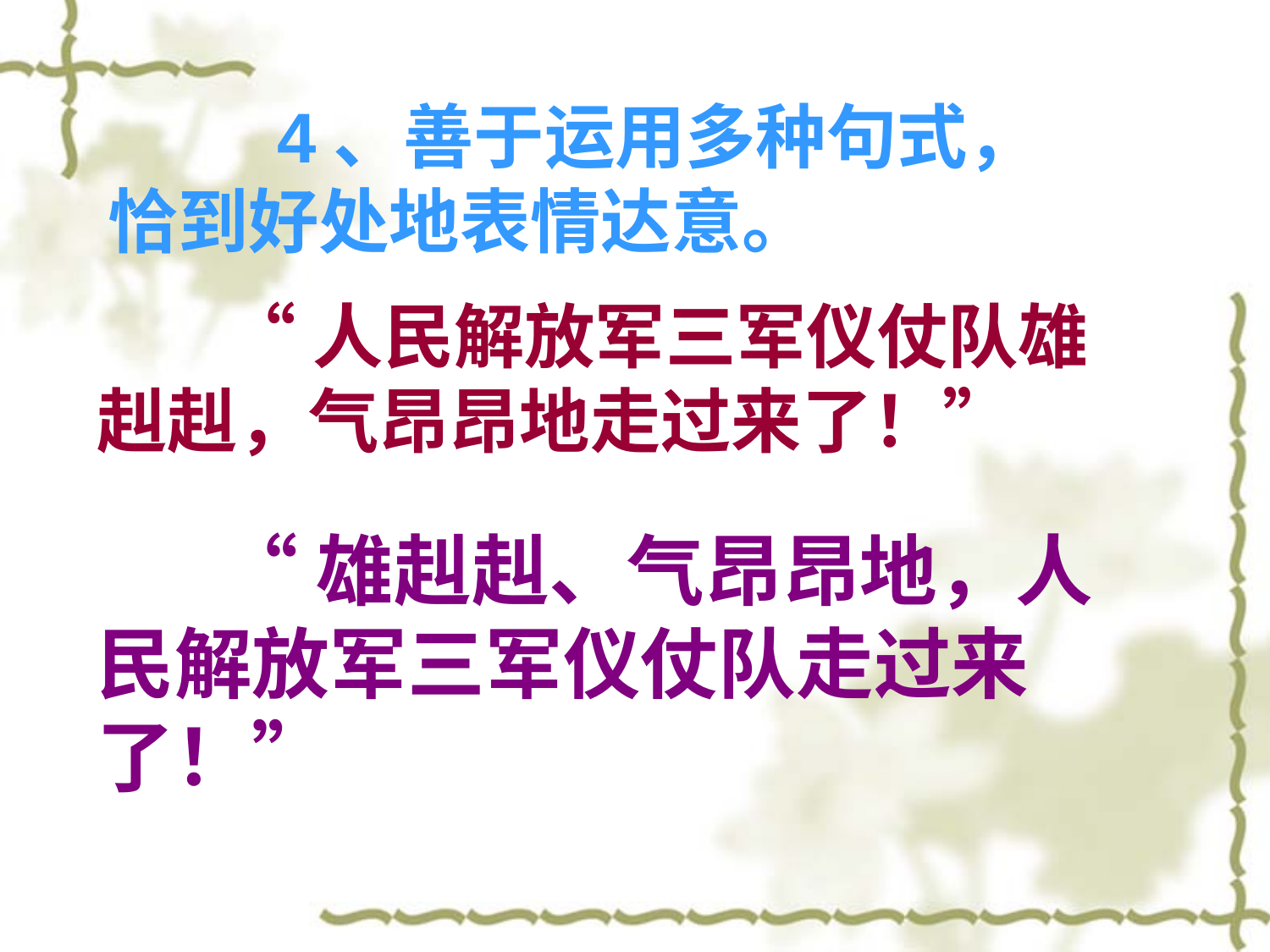

4、善于运用多种句式，恰到好处地表情达意。
        “人民解放军三军仪仗队雄赳赳，气昂昂地走过来了！”
       “雄赳赳、气昂昂地，人民解放军三军仪仗队走过来了！”
56